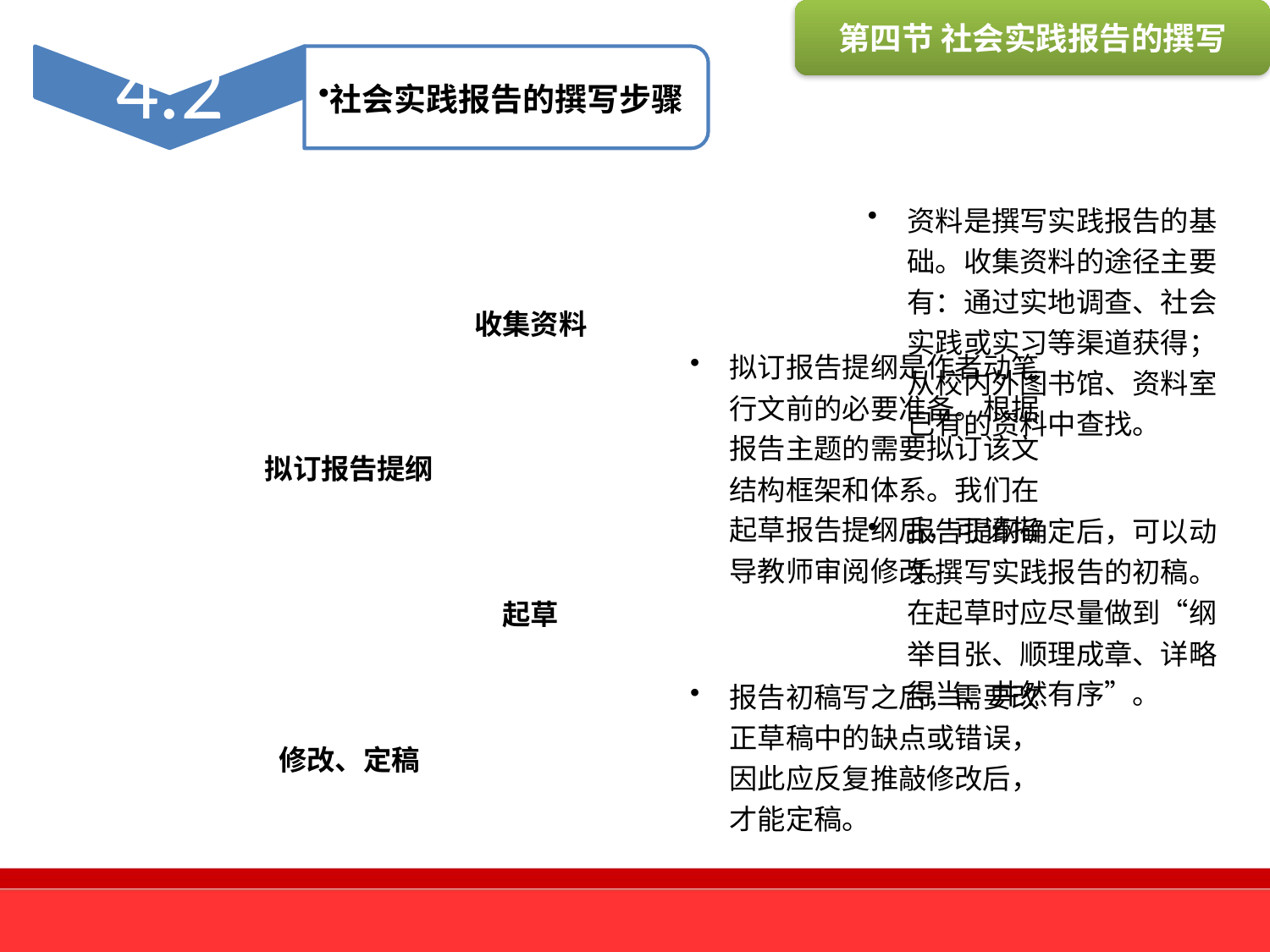

第四节 社会实践报告的撰写
社会实践报告的撰写步骤
4.2
收集资料
拟订报告提纲
起草
修改、定稿
报告初稿写之后，需要改正草稿中的缺点或错误，因此应反复推敲修改后，才能定稿。